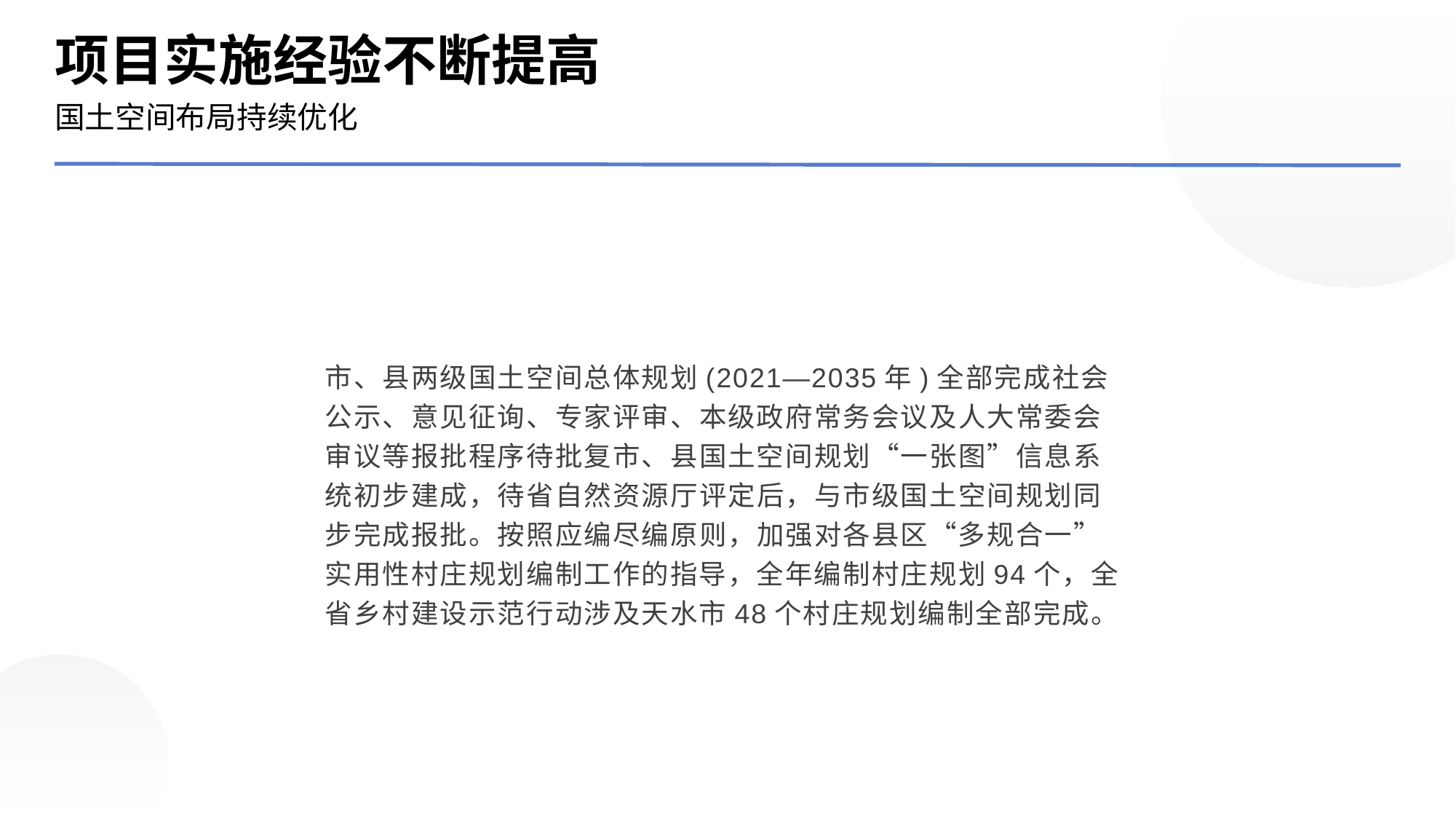

项目实施经验不断提高
国土空间布局持续优化
市、县两级国土空间总体规划(2021—2035年)全部完成社会公示、意见征询、专家评审、本级政府常务会议及人大常委会审议等报批程序待批复市、县国土空间规划“一张图”信息系统初步建成，待省自然资源厅评定后，与市级国土空间规划同步完成报批。按照应编尽编原则，加强对各县区“多规合一”实用性村庄规划编制工作的指导，全年编制村庄规划94个，全省乡村建设示范行动涉及天水市48个村庄规划编制全部完成。